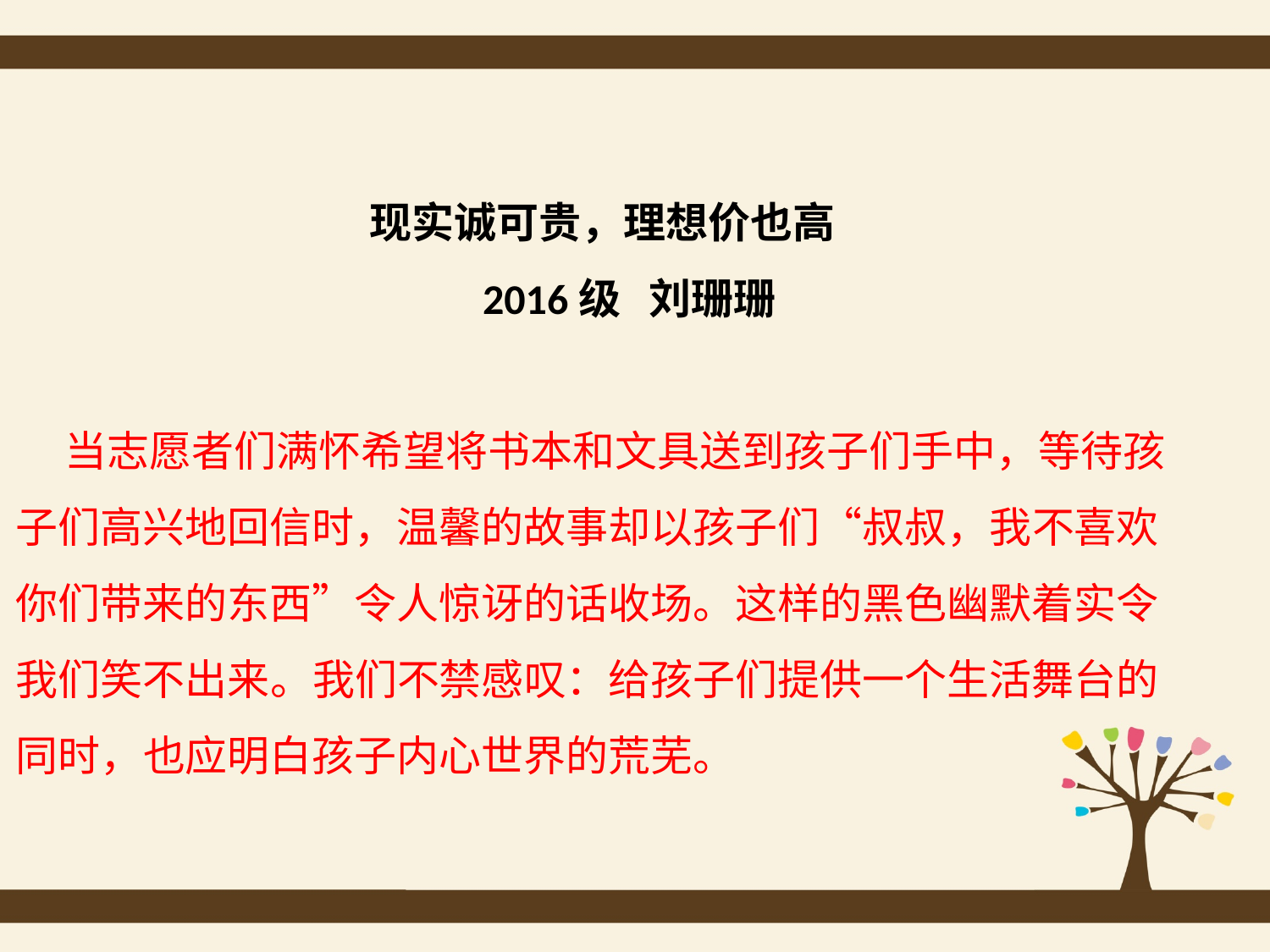

现实诚可贵，理想价也高                                                 2016级   刘珊珊
    当志愿者们满怀希望将书本和文具送到孩子们手中，等待孩子们高兴地回信时，温馨的故事却以孩子们“叔叔，我不喜欢你们带来的东西”令人惊讶的话收场。这样的黑色幽默着实令我们笑不出来。我们不禁感叹：给孩子们提供一个生活舞台的同时，也应明白孩子内心世界的荒芜。